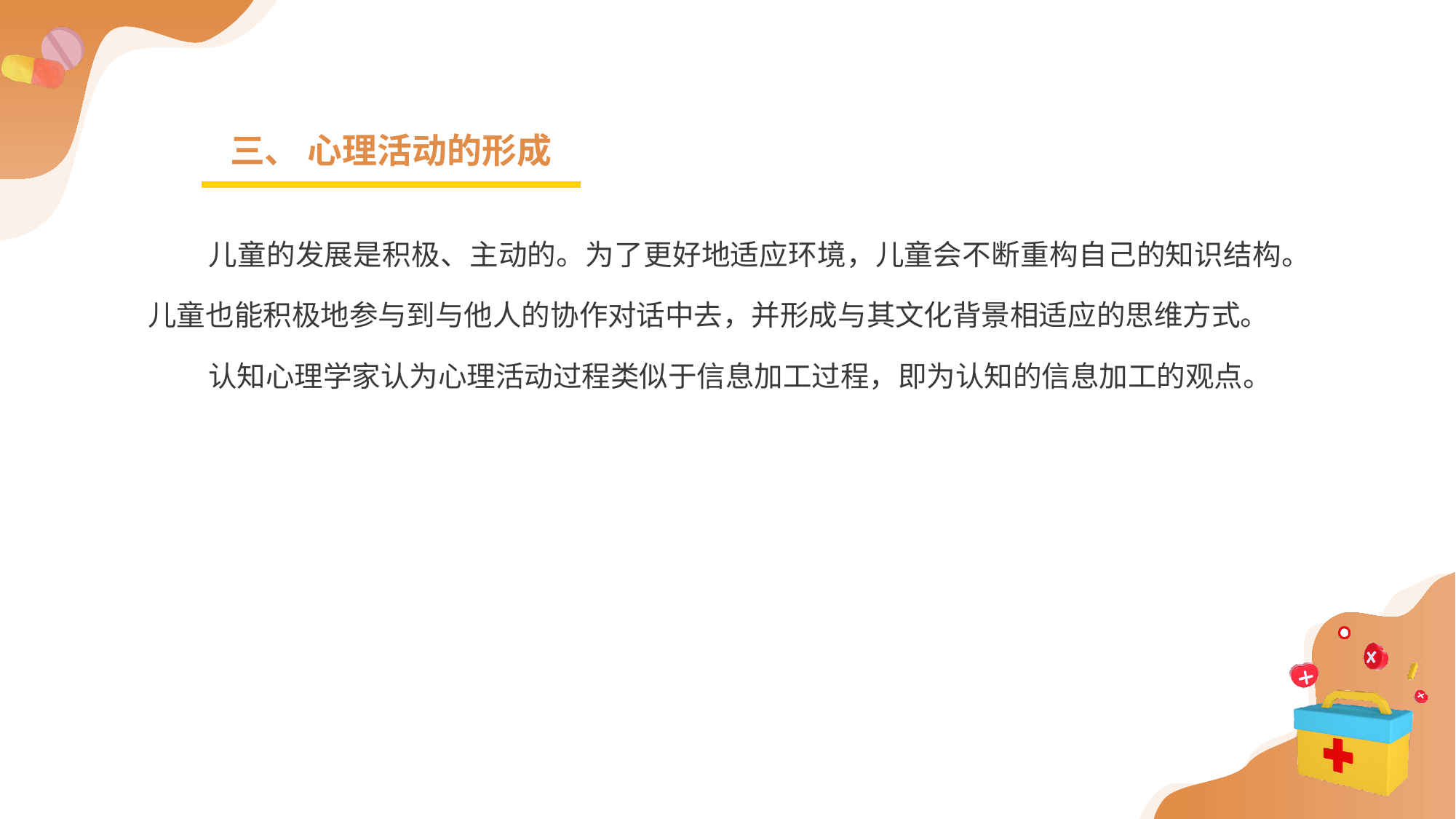

三、 心理活动的形成
儿童的发展是积极、主动的。为了更好地适应环境，儿童会不断重构自己的知识结构。儿童也能积极地参与到与他人的协作对话中去，并形成与其文化背景相适应的思维方式。
认知心理学家认为心理活动过程类似于信息加工过程，即为认知的信息加工的观点。